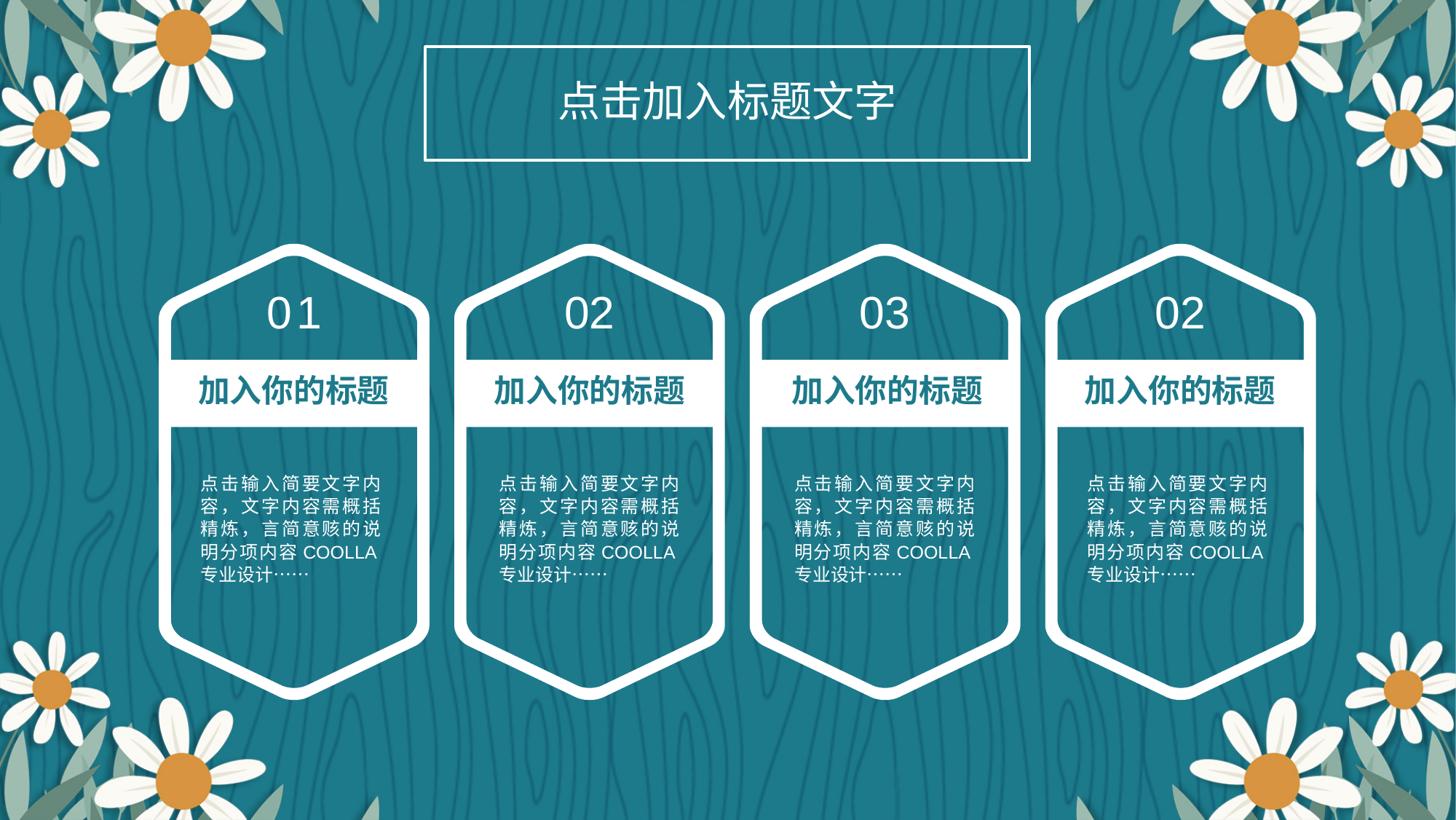

点击加入标题文字

01
02
03
02
加入你的标题
加入你的标题
加入你的标题
加入你的标题
点击输入简要文字内容，文字内容需概括精炼，言简意赅的说明分项内容COOLLA专业设计……
点击输入简要文字内容，文字内容需概括精炼，言简意赅的说明分项内容COOLLA专业设计……
点击输入简要文字内容，文字内容需概括精炼，言简意赅的说明分项内容COOLLA专业设计……
点击输入简要文字内容，文字内容需概括精炼，言简意赅的说明分项内容COOLLA专业设计……